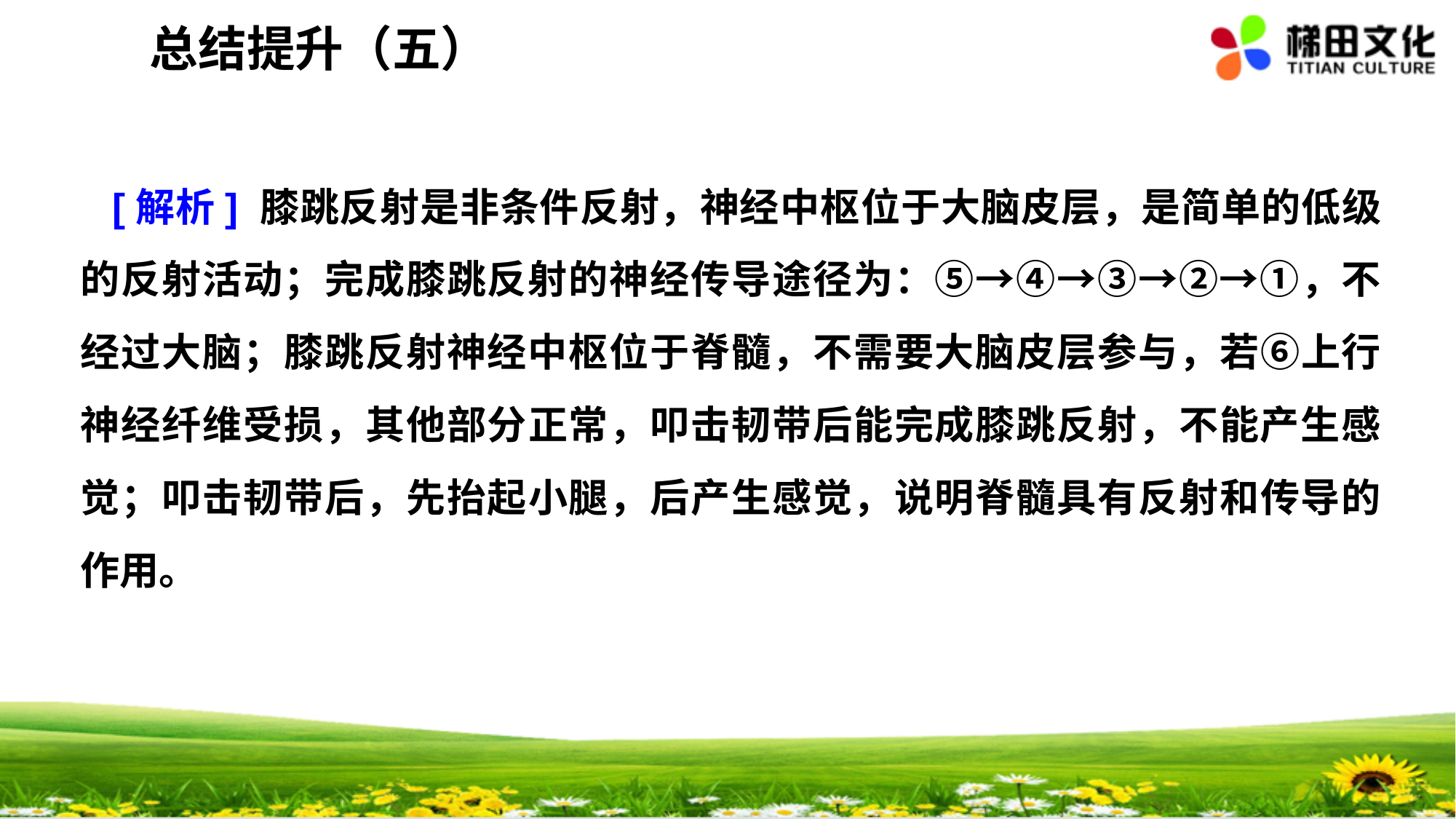

总结提升（五）
[解析] 膝跳反射是非条件反射，神经中枢位于大脑皮层，是简单的低级的反射活动；完成膝跳反射的神经传导途径为：⑤→④→③→②→①，不经过大脑；膝跳反射神经中枢位于脊髓，不需要大脑皮层参与，若⑥上行神经纤维受损，其他部分正常，叩击韧带后能完成膝跳反射，不能产生感觉；叩击韧带后，先抬起小腿，后产生感觉，说明脊髓具有反射和传导的作用。